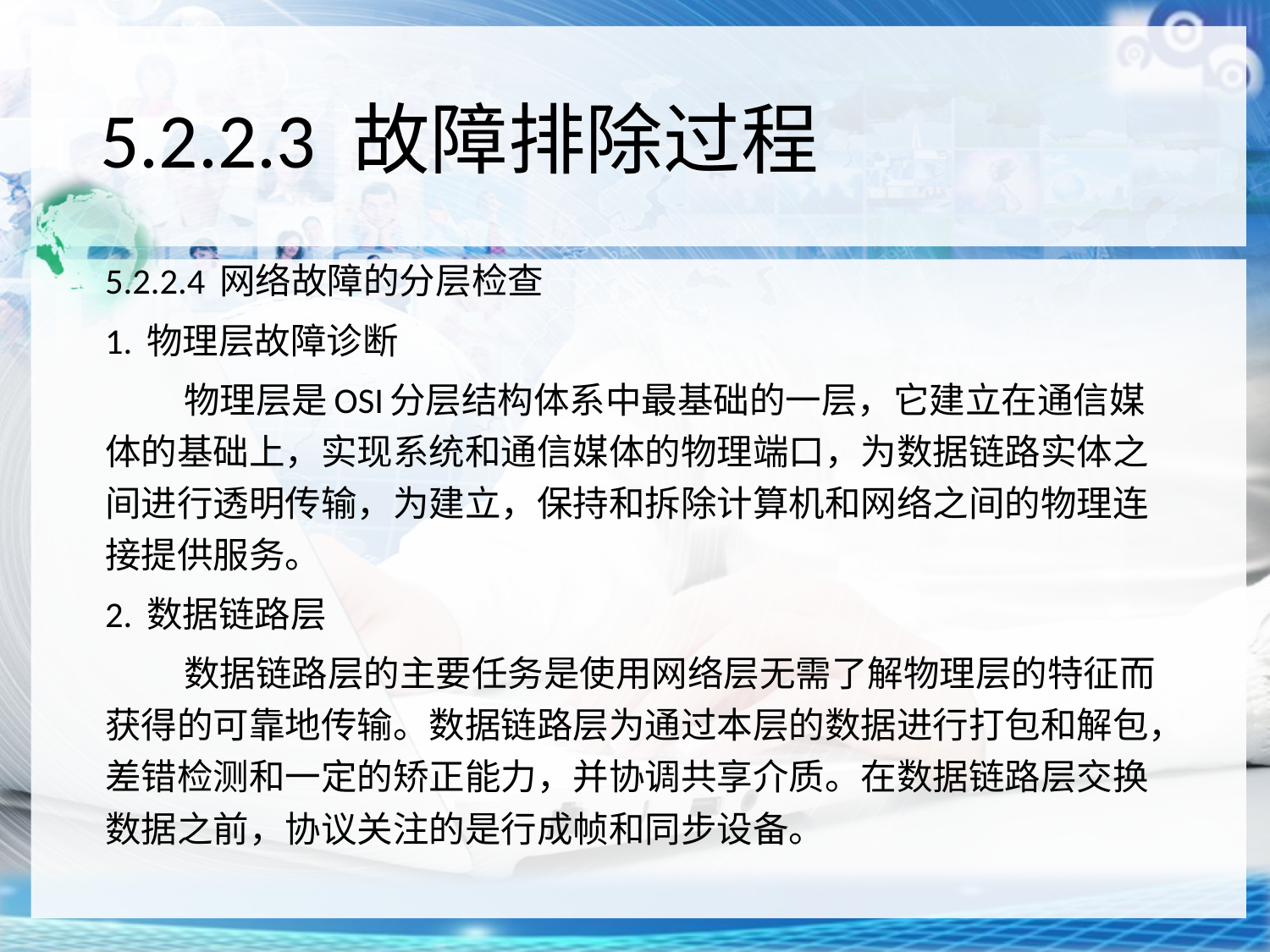

# 5.2.2.3 故障排除过程
5.2.2.4 网络故障的分层检查
1. 物理层故障诊断
         物理层是OSI分层结构体系中最基础的一层，它建立在通信媒体的基础上，实现系统和通信媒体的物理端口，为数据链路实体之间进行透明传输，为建立，保持和拆除计算机和网络之间的物理连接提供服务。
2. 数据链路层
         数据链路层的主要任务是使用网络层无需了解物理层的特征而获得的可靠地传输。数据链路层为通过本层的数据进行打包和解包，差错检测和一定的矫正能力，并协调共享介质。在数据链路层交换数据之前，协议关注的是行成帧和同步设备。